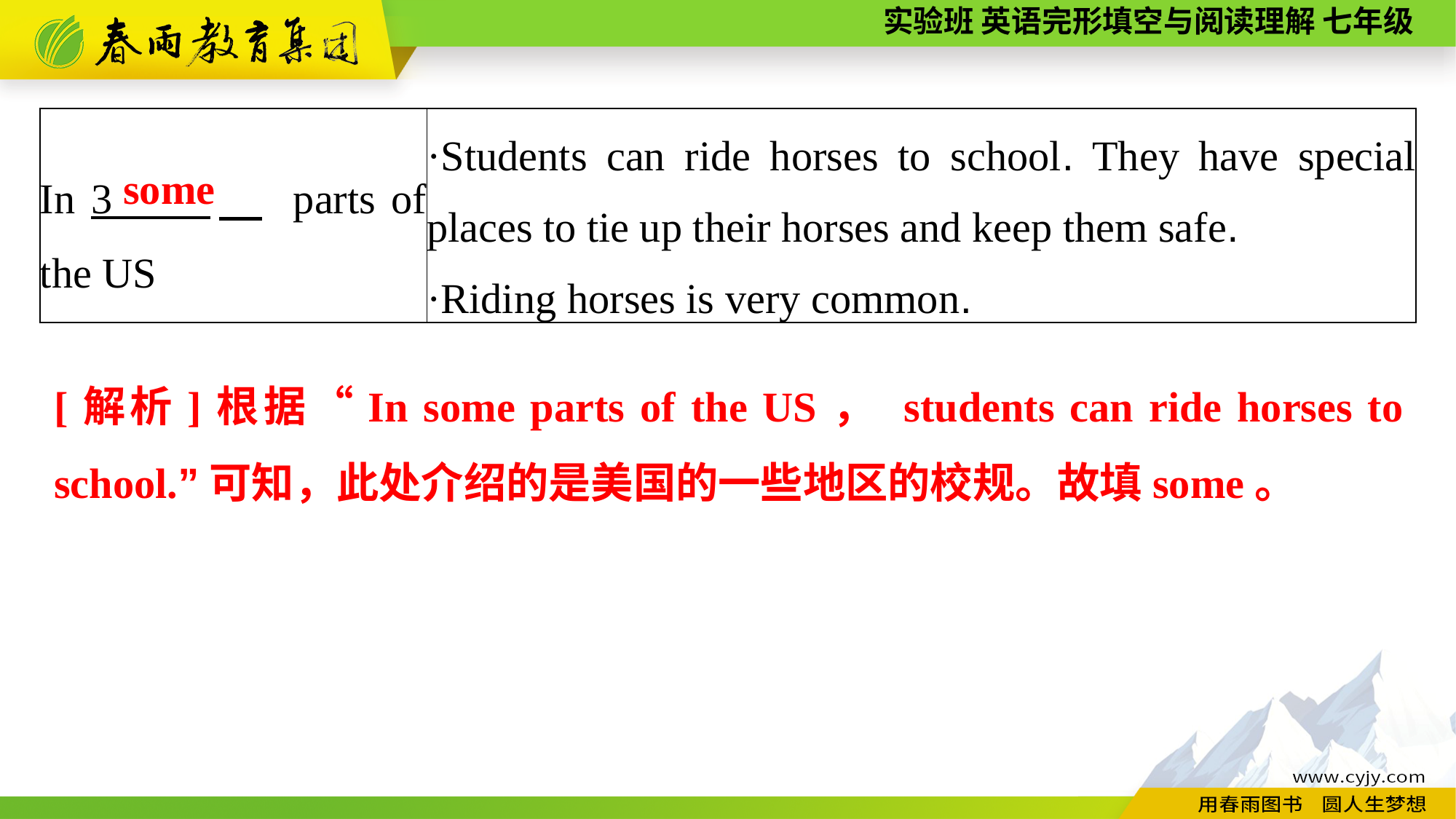

| In 3 　 parts of the US | ·Students can ride horses to school. They have special places to tie up their horses and keep them safe. ·Riding horses is very common. |
| --- | --- |
some
[解析]根据“In some parts of the US， students can ride horses to school.”可知，此处介绍的是美国的一些地区的校规。故填some。